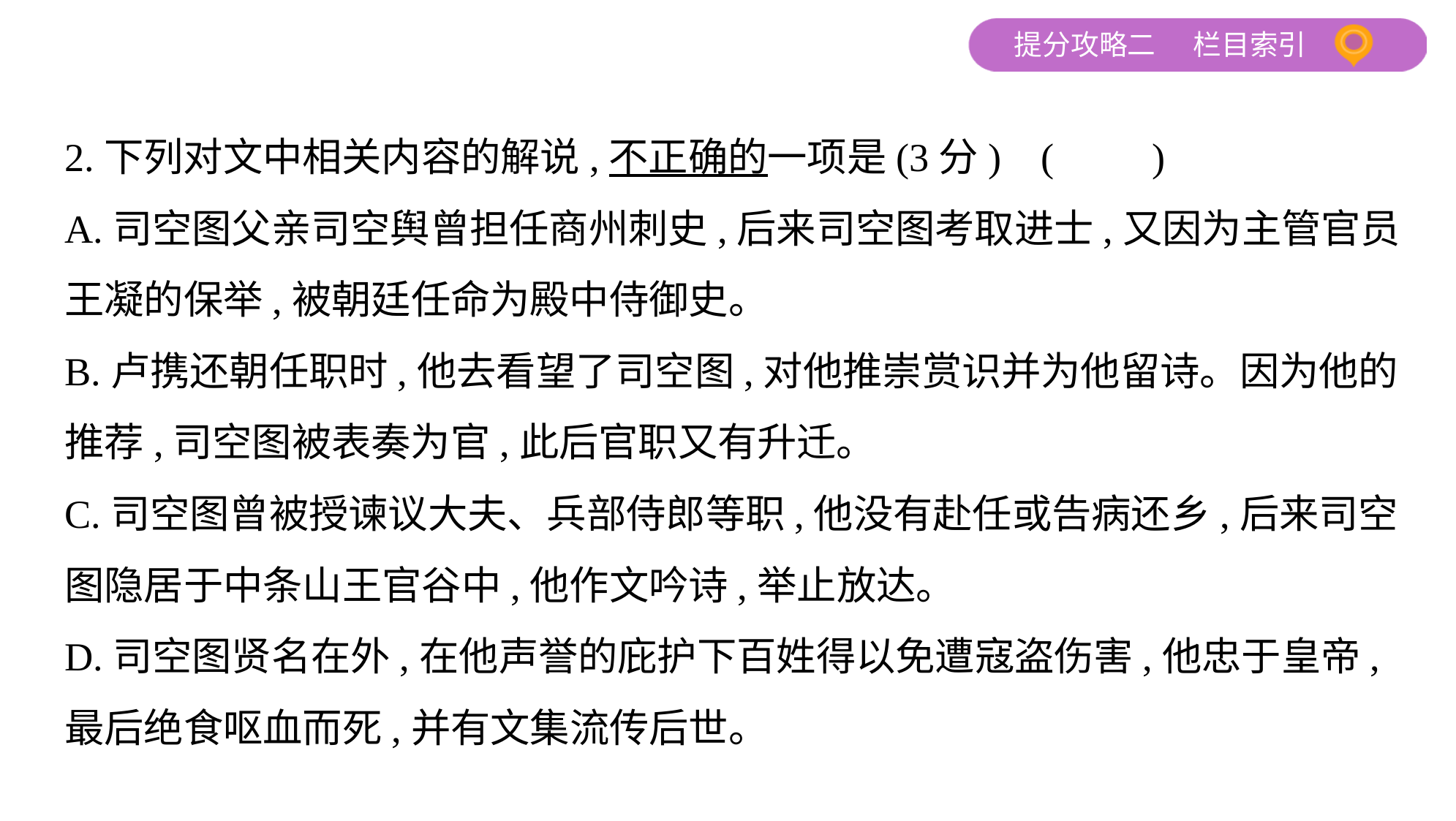

2.下列对文中相关内容的解说,不正确的一项是(3分) (　　)
A.司空图父亲司空舆曾担任商州刺史,后来司空图考取进士,又因为主管官员
王凝的保举,被朝廷任命为殿中侍御史。
B.卢携还朝任职时,他去看望了司空图,对他推崇赏识并为他留诗。因为他的
推荐,司空图被表奏为官,此后官职又有升迁。
C.司空图曾被授谏议大夫、兵部侍郎等职,他没有赴任或告病还乡,后来司空
图隐居于中条山王官谷中,他作文吟诗,举止放达。
D.司空图贤名在外,在他声誉的庇护下百姓得以免遭寇盗伤害,他忠于皇帝,
最后绝食呕血而死,并有文集流传后世。